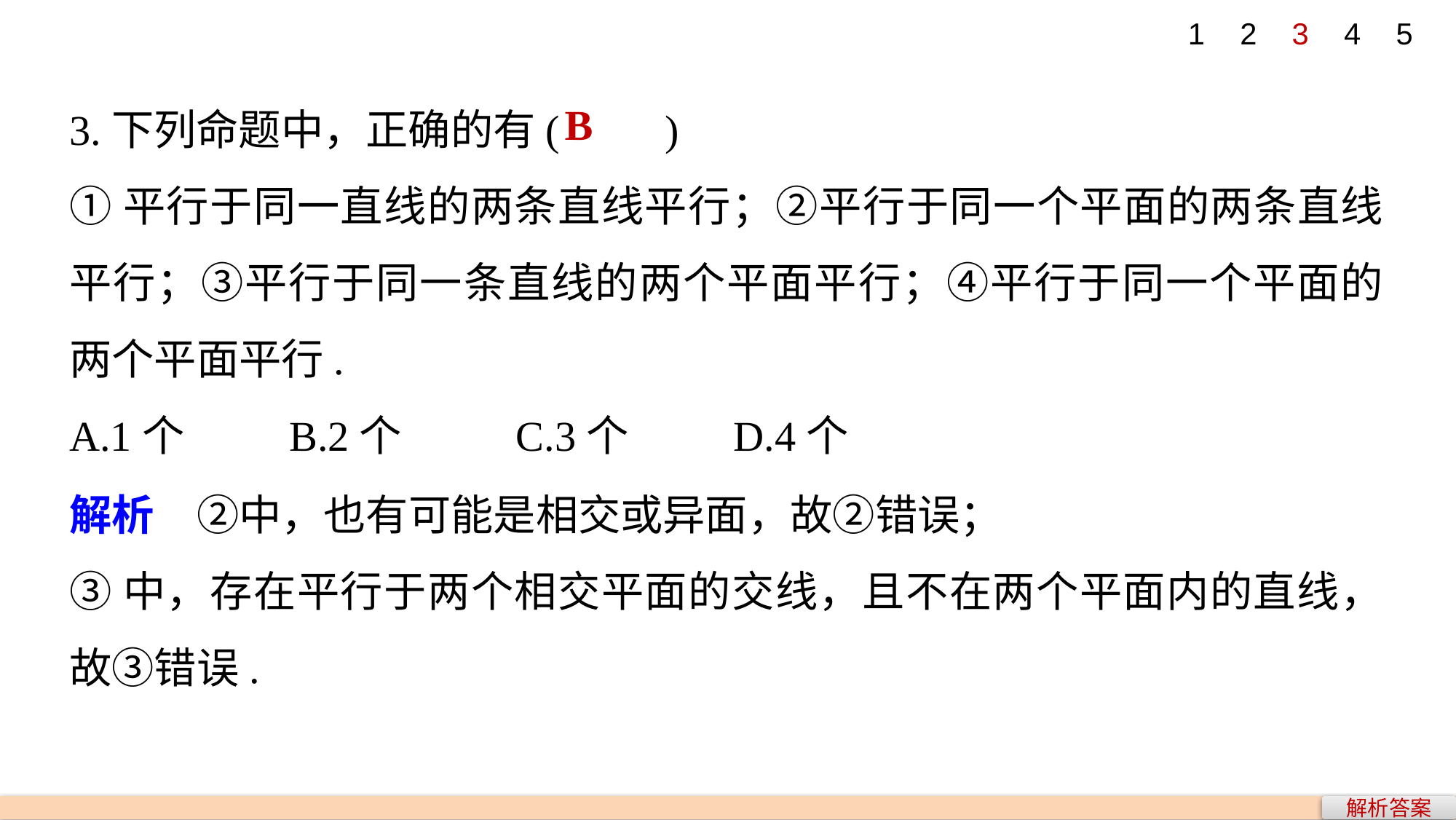

1
2
3
4
5
3.下列命题中，正确的有(　　)
①平行于同一直线的两条直线平行；②平行于同一个平面的两条直线平行；③平行于同一条直线的两个平面平行；④平行于同一个平面的两个平面平行.
A.1个          B.2个           C.3个          D.4个
B
解析　②中，也有可能是相交或异面，故②错误；
③中，存在平行于两个相交平面的交线，且不在两个平面内的直线，故③错误.
解析答案